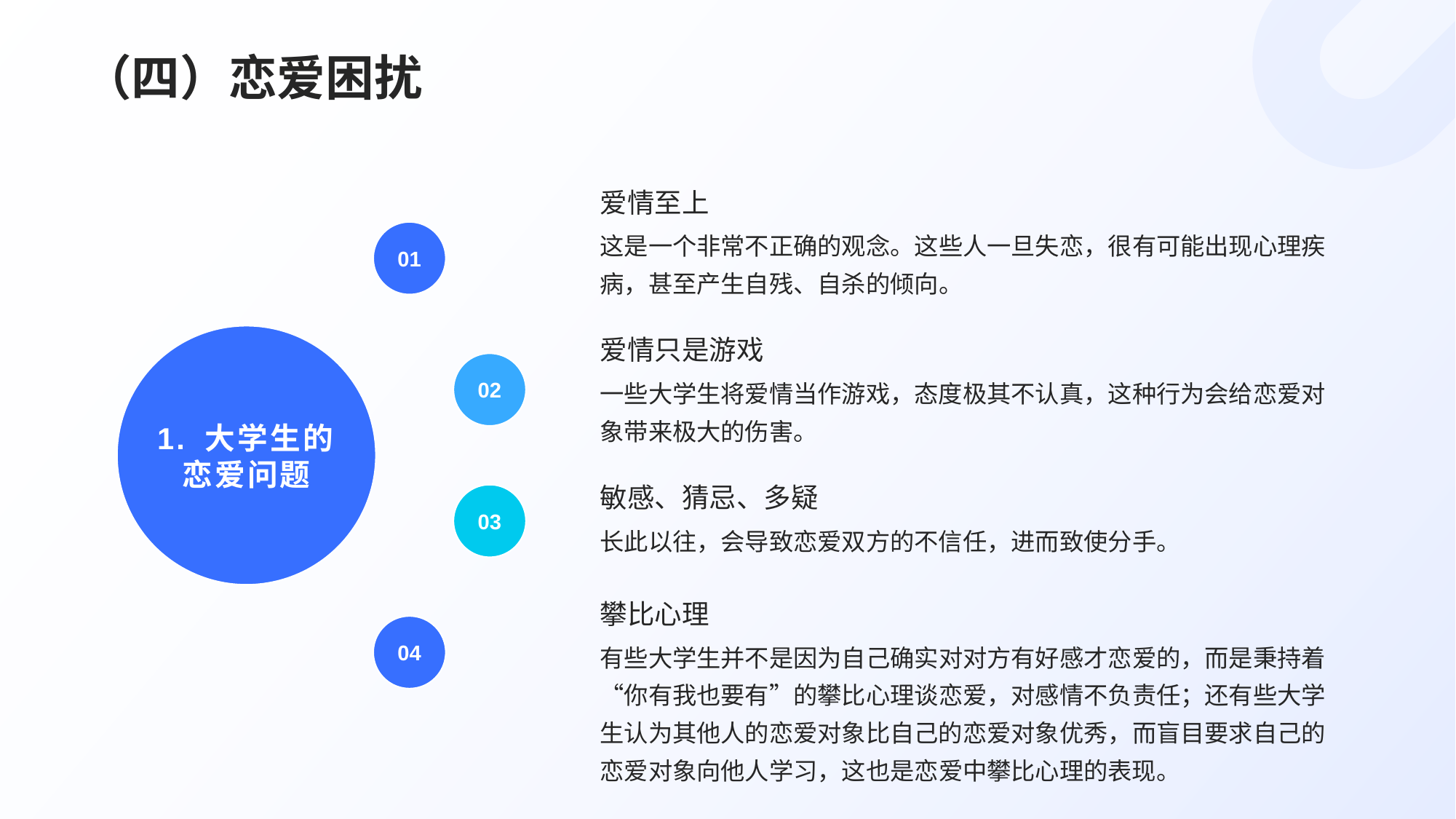

# （四）恋爱困扰
爱情至上

01
这是一个非常不正确的观念。这些人一旦失恋，很有可能出现心理疾病，甚至产生自残、自杀的倾向。
爱情只是游戏
1. 大学生的恋爱问题
02
一些大学生将爱情当作游戏，态度极其不认真，这种行为会给恋爱对象带来极大的伤害。
敏感、猜忌、多疑
03
长此以往，会导致恋爱双方的不信任，进而致使分手。
攀比心理
04
有些大学生并不是因为自己确实对对方有好感才恋爱的，而是秉持着“你有我也要有”的攀比心理谈恋爱，对感情不负责任；还有些大学生认为其他人的恋爱对象比自己的恋爱对象优秀，而盲目要求自己的恋爱对象向他人学习，这也是恋爱中攀比心理的表现。